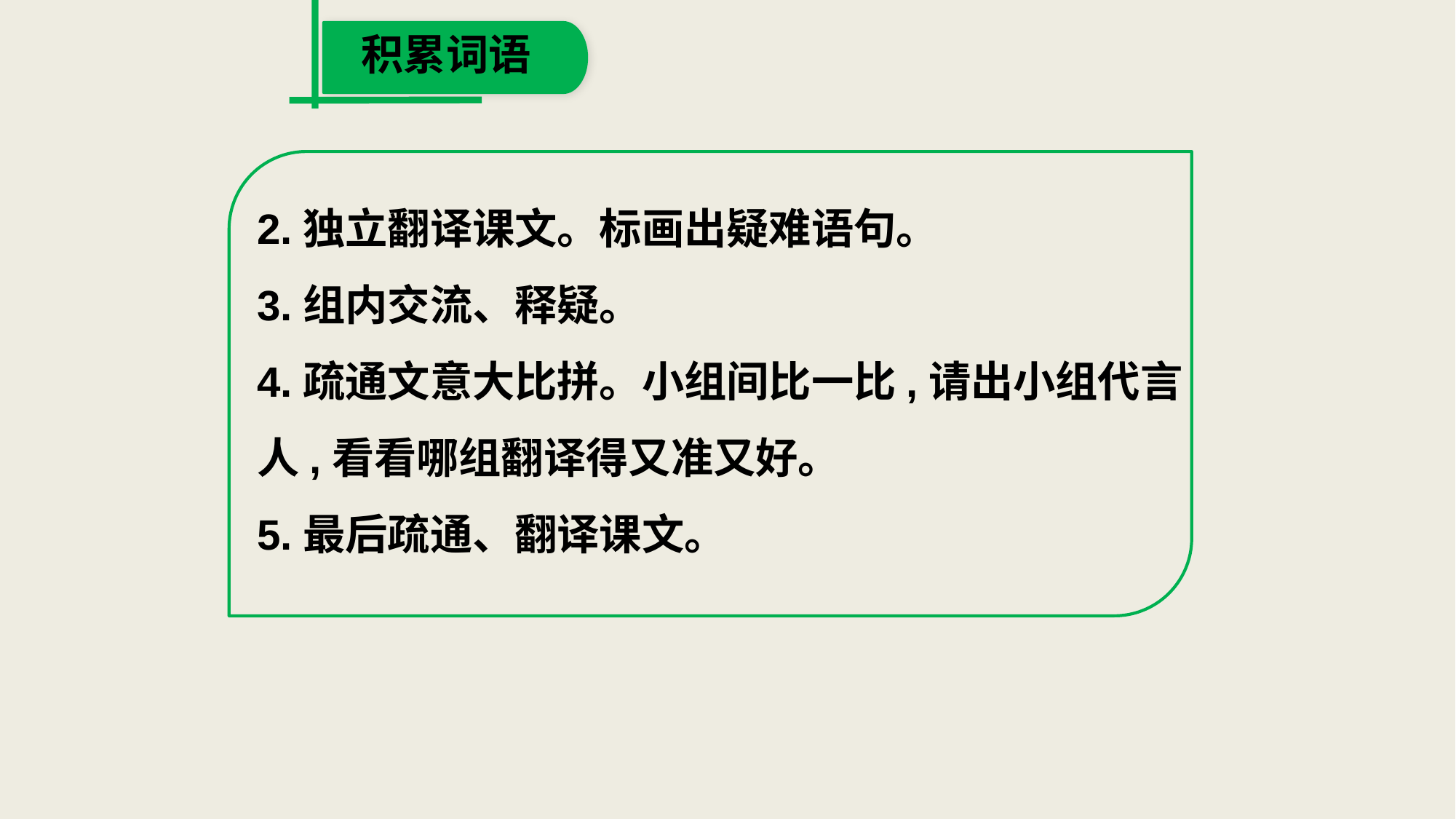

积累词语

2.独立翻译课文。标画出疑难语句。
3.组内交流、释疑。
4.疏通文意大比拼。小组间比一比,请出小组代言
人,看看哪组翻译得又准又好。
5.最后疏通、翻译课文。